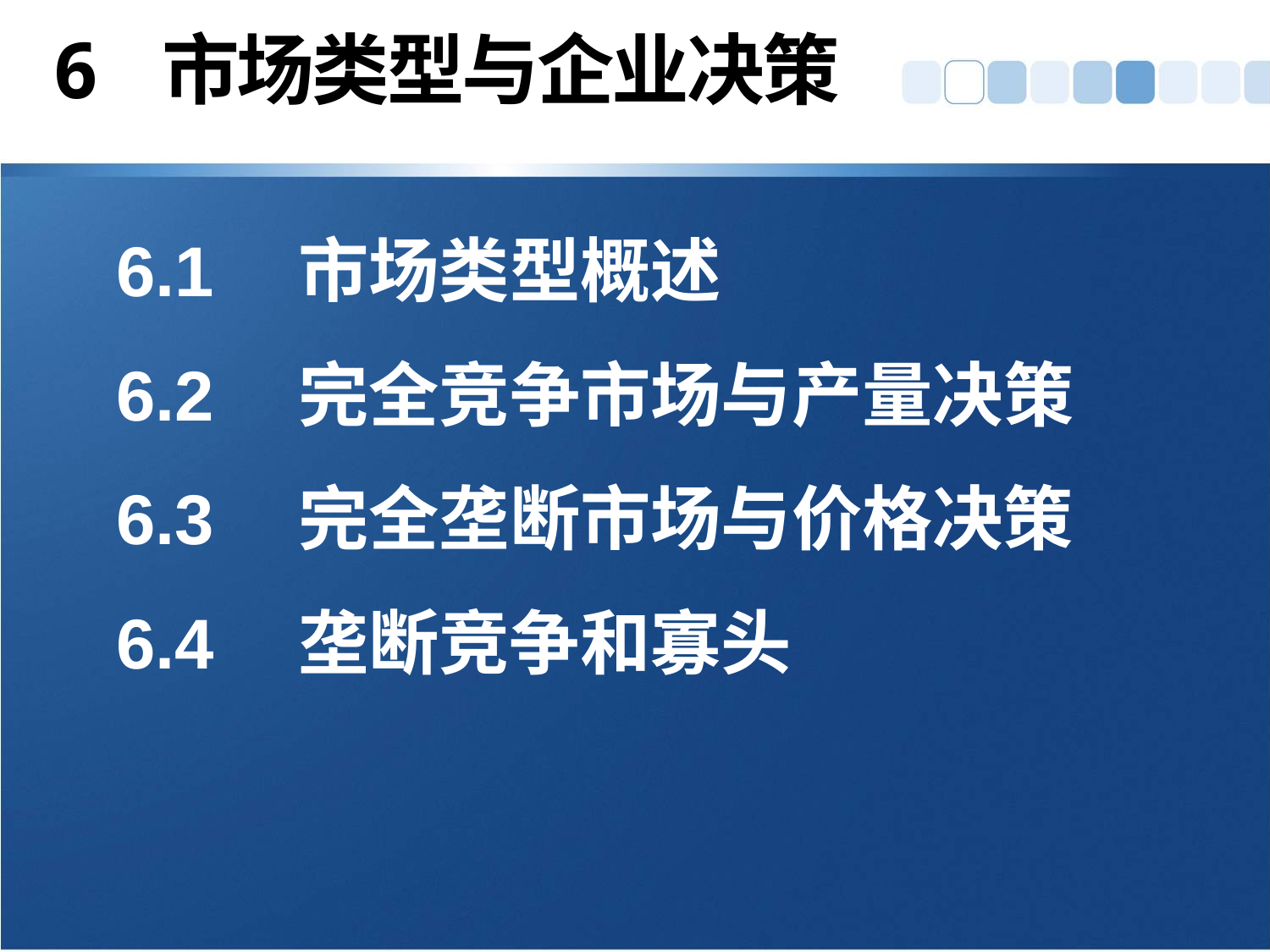

# 6 市场类型与企业决策
6.1	市场类型概述
6.2	完全竞争市场与产量决策
6.3	完全垄断市场与价格决策
6.4	垄断竞争和寡头